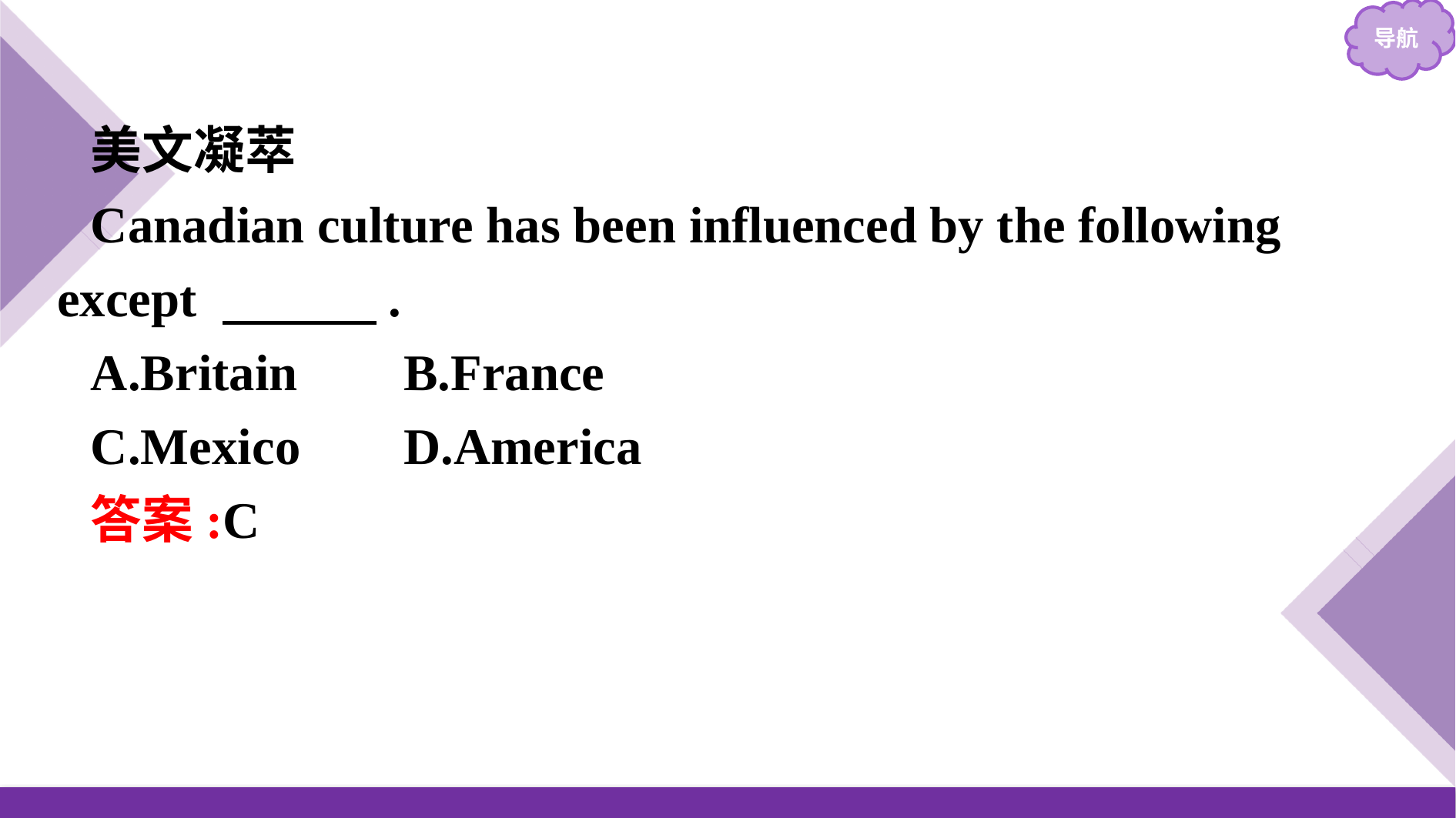

美文凝萃
Canadian culture has been influenced by the following except 　　　.
A.Britain	B.France
C.Mexico	D.America
答案:C